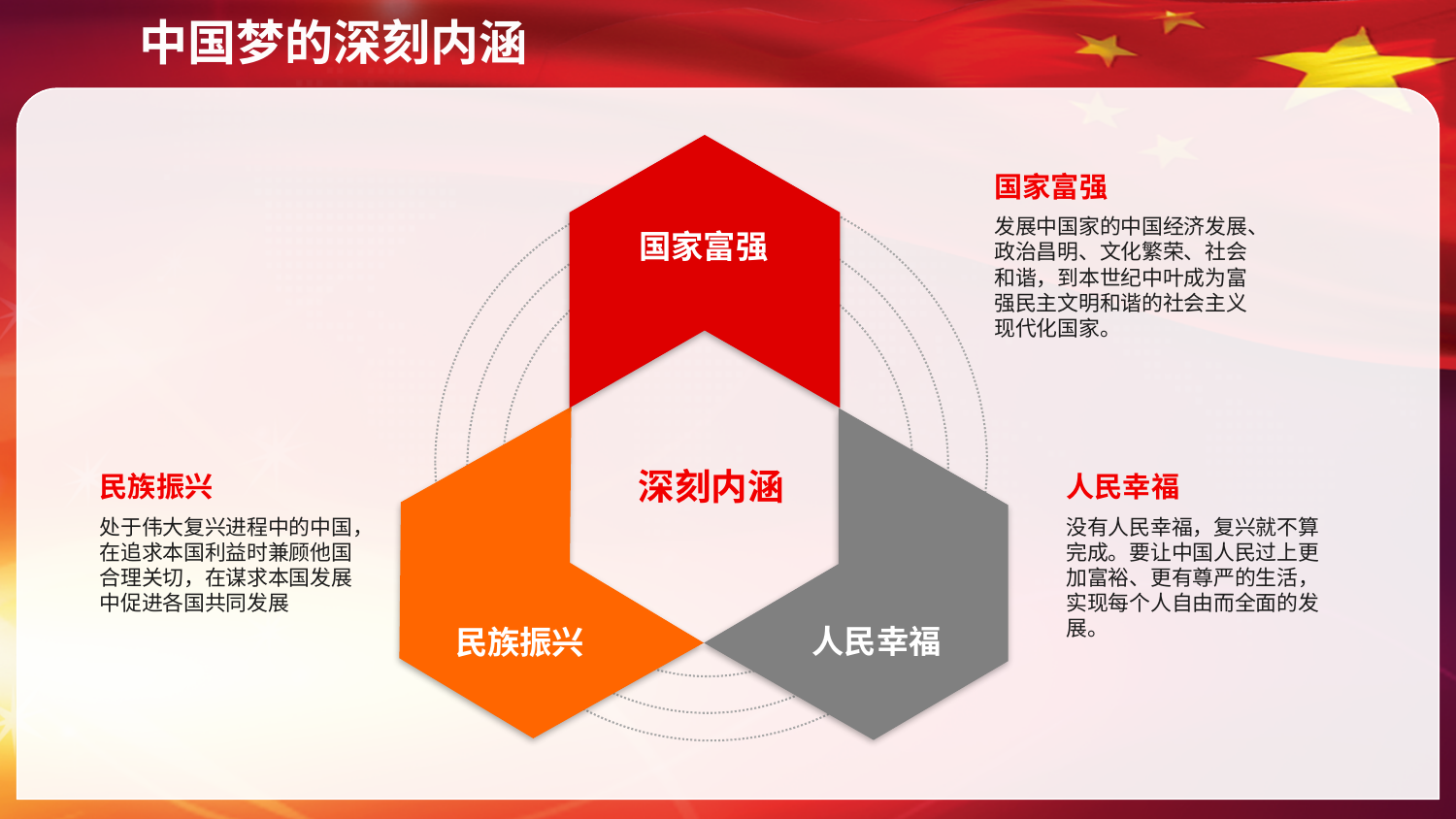

中国梦的深刻内涵

国家富强
发展中国家的中国经济发展、政治昌明、文化繁荣、社会和谐，到本世纪中叶成为富强民主文明和谐的社会主义现代化国家。

国家富强

民族振兴
处于伟大复兴进程中的中国，在追求本国利益时兼顾他国合理关切，在谋求本国发展中促进各国共同发展
深刻内涵
人民幸福
没有人民幸福，复兴就不算完成。要让中国人民过上更加富裕、更有尊严的生活，实现每个人自由而全面的发展。
人民幸福
民族振兴